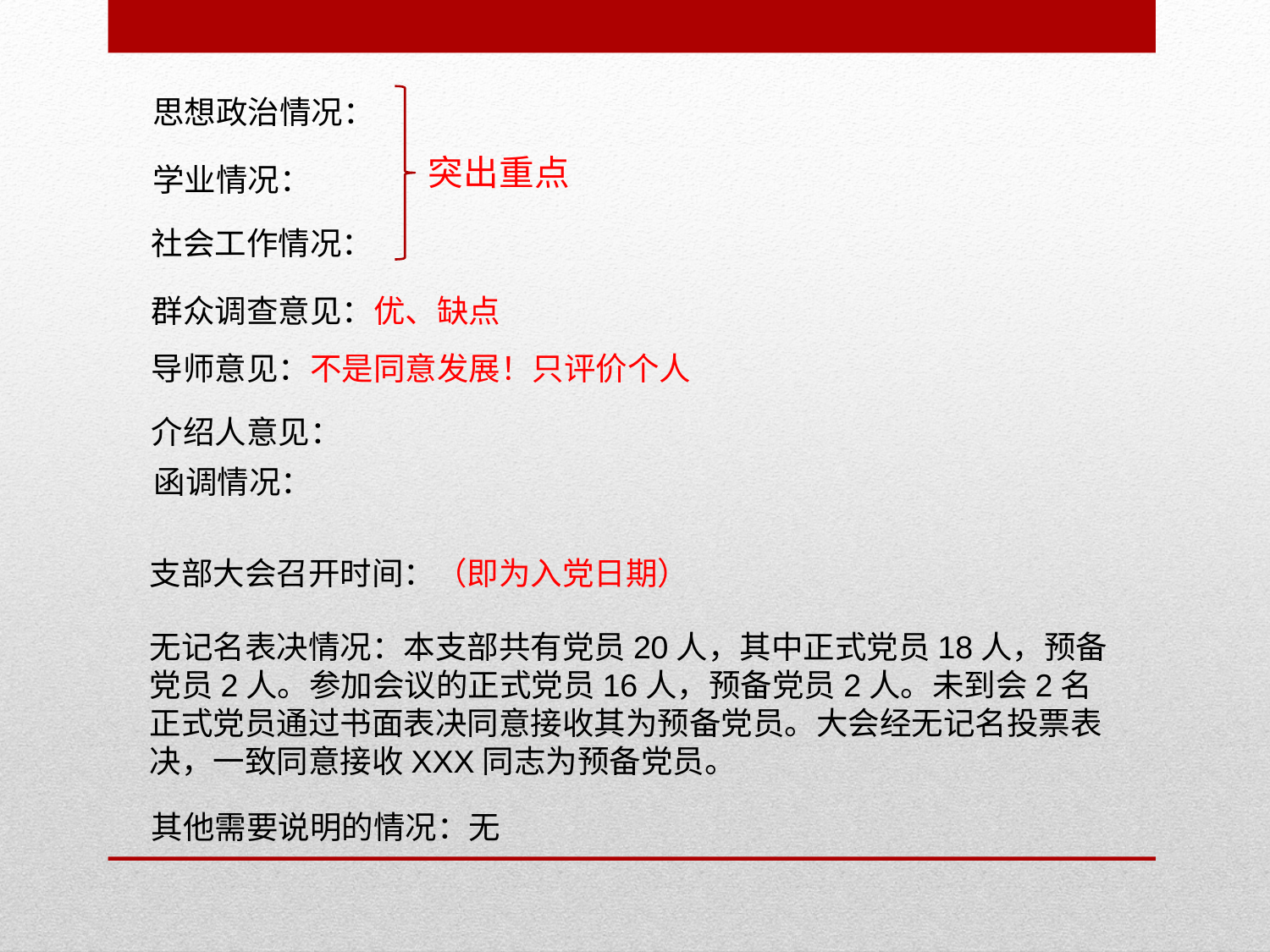

思想政治情况：

突出重点
学业情况：
社会工作情况：
群众调查意见：优、缺点
导师意见：不是同意发展！只评价个人
介绍人意见：

函调情况：

支部大会召开时间：（即为入党日期）
无记名表决情况：本支部共有党员20人，其中正式党员18人，预备党员2人。参加会议的正式党员16人，预备党员2人。未到会2名正式党员通过书面表决同意接收其为预备党员。大会经无记名投票表决，一致同意接收XXX同志为预备党员。

其他需要说明的情况：无